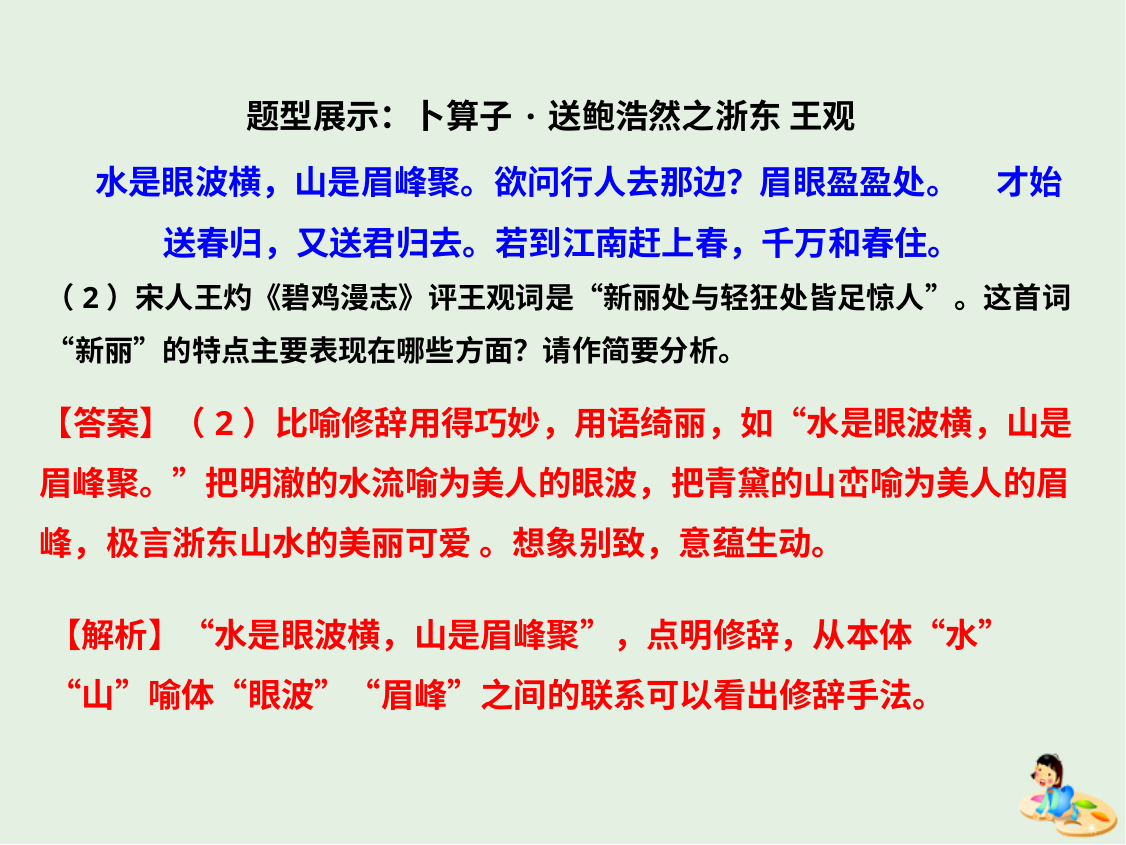

题型展示：卜算子·送鲍浩然之浙东 王观   
    水是眼波横，山是眉峰聚。欲问行人去那边？眉眼盈盈处。     才始送春归，又送君归去。若到江南赶上春，千万和春住。
（2）宋人王灼《碧鸡漫志》评王观词是“新丽处与轻狂处皆足惊人”。这首词“新丽”的特点主要表现在哪些方面？请作简要分析。
【答案】（2）比喻修辞用得巧妙，用语绮丽，如“水是眼波横，山是眉峰聚。”把明澈的水流喻为美人的眼波，把青黛的山峦喻为美人的眉峰，极言浙东山水的美丽可爱 。想象别致，意蕴生动。
【解析】“水是眼波横，山是眉峰聚”，点明修辞，从本体“水”“山”喻体“眼波”“眉峰”之间的联系可以看出修辞手法。